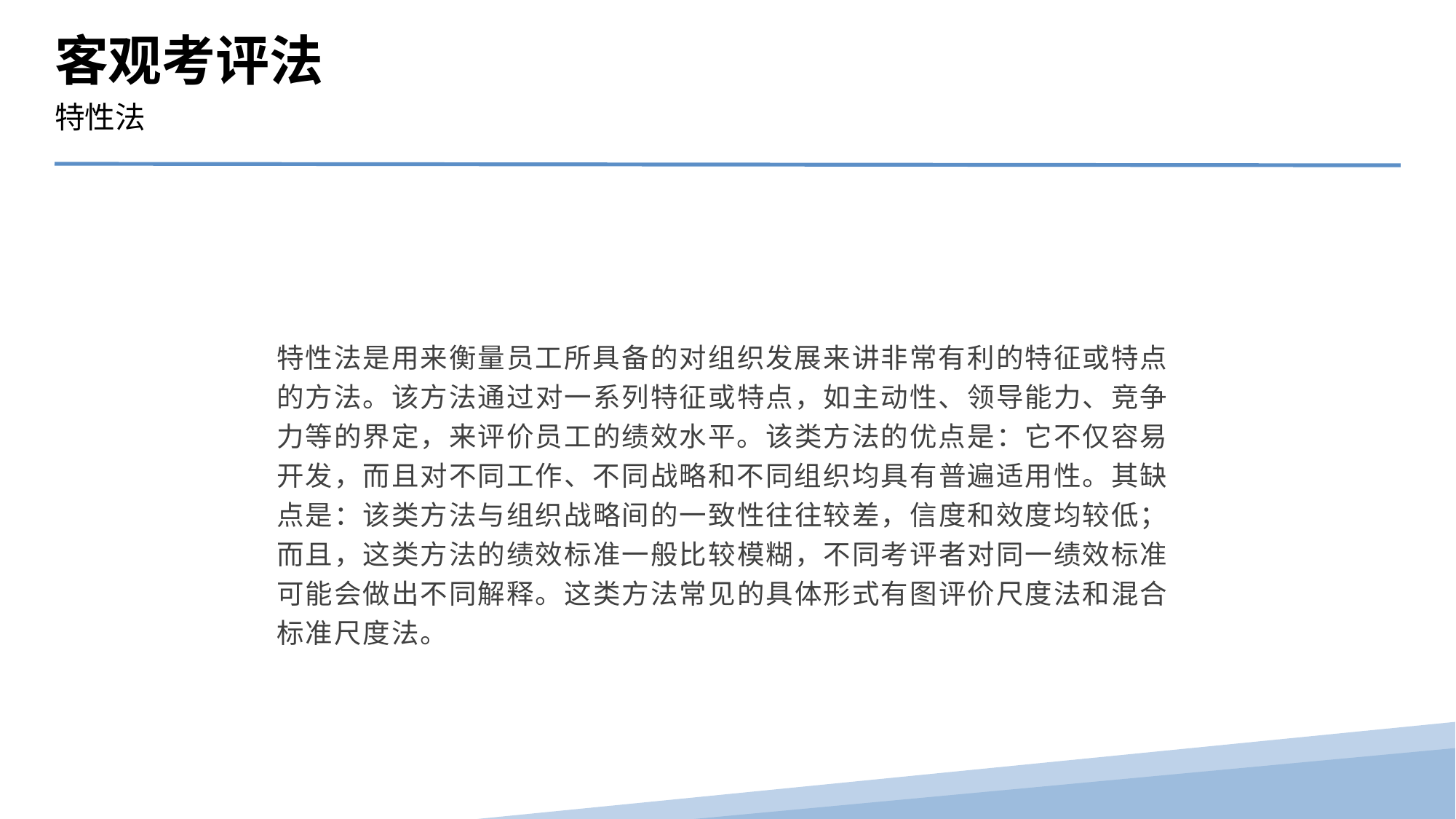

客观考评法
特性法
特性法是用来衡量员工所具备的对组织发展来讲非常有利的特征或特点的方法。该方法通过对一系列特征或特点，如主动性、领导能力、竞争力等的界定，来评价员工的绩效水平。该类方法的优点是：它不仅容易开发，而且对不同工作、不同战略和不同组织均具有普遍适用性。其缺点是：该类方法与组织战略间的一致性往往较差，信度和效度均较低；而且，这类方法的绩效标准一般比较模糊，不同考评者对同一绩效标准可能会做出不同解释。这类方法常见的具体形式有图评价尺度法和混合标准尺度法。